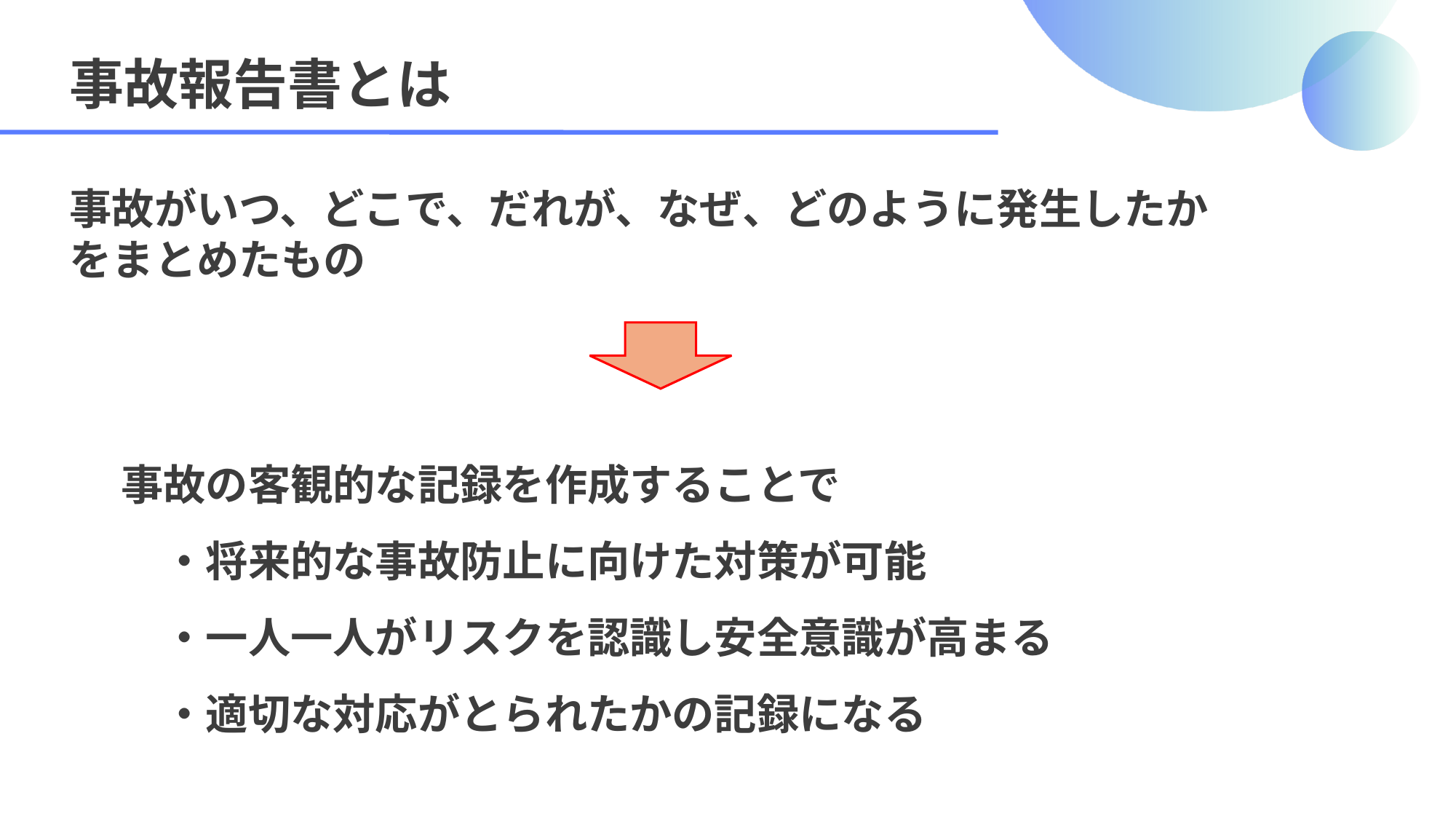

事故報告書とは

事故がいつ、どこで、だれが、なぜ、どのように発生したかをまとめたもの

事故の客観的な記録を作成することで
　・将来的な事故防止に向けた対策が可能
　・一人一人がリスクを認識し安全意識が高まる
　・適切な対応がとられたかの記録になる